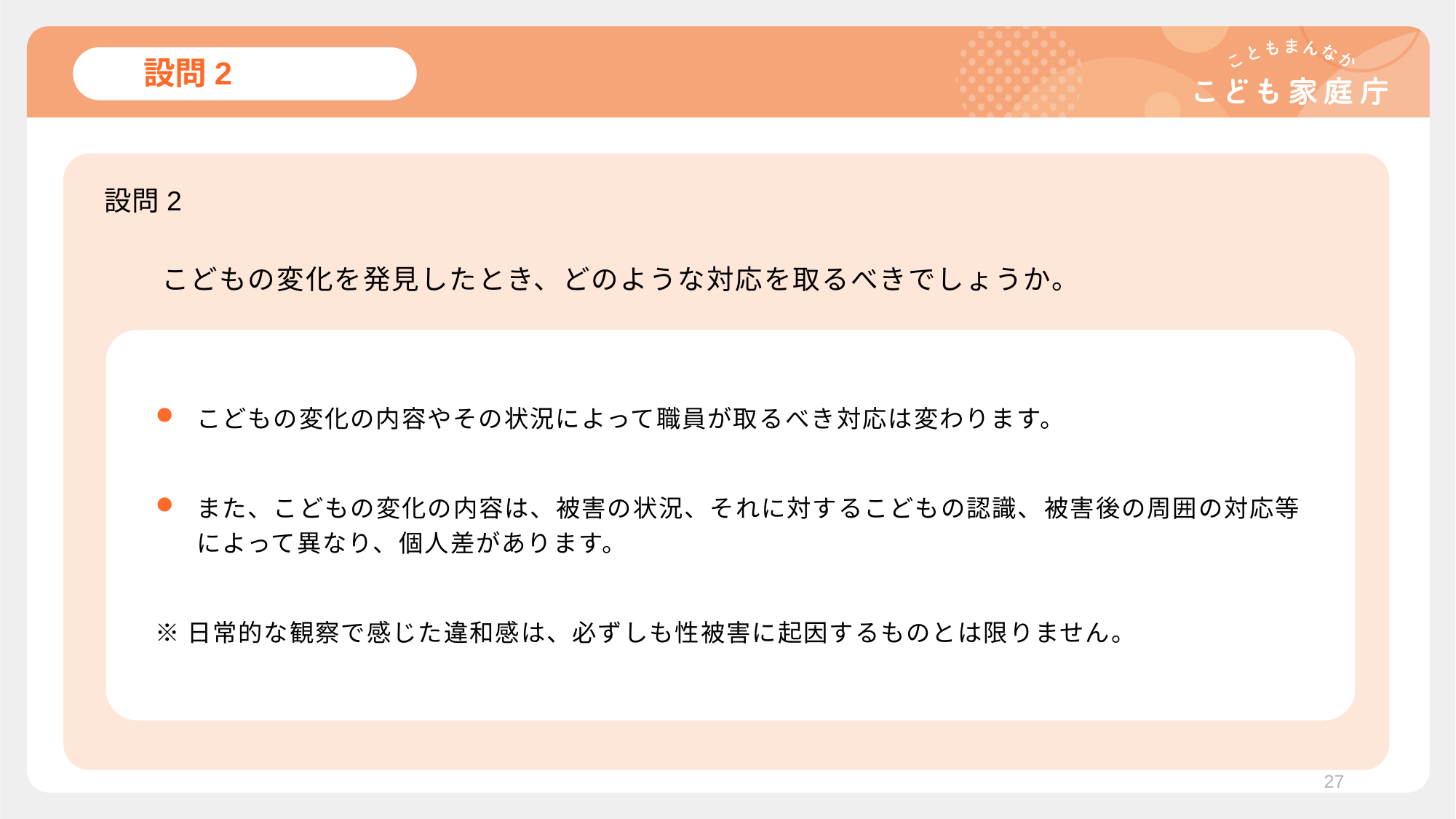

# 設問2

設問2

　　こどもの変化を発見したとき、どのような対応を取るべきでしょうか。

こどもの変化の内容やその状況によって職員が取るべき対応は変わります。
また、こどもの変化の内容は、被害の状況、それに対するこどもの認識、被害後の周囲の対応等によって異なり、個人差があります。
※日常的な観察で感じた違和感は、必ずしも性被害に起因するものとは限りません。
27